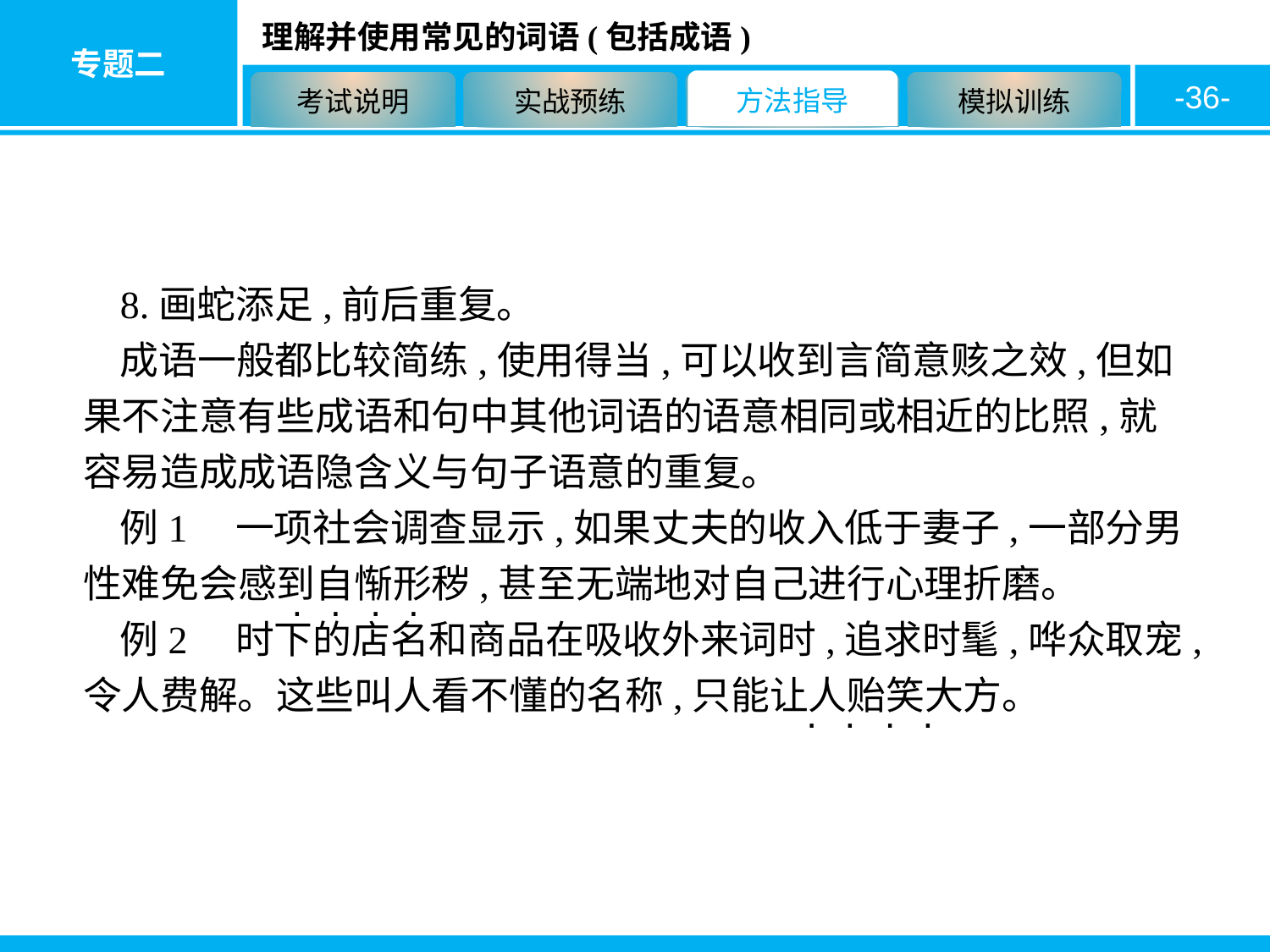

-36-
8.画蛇添足,前后重复。
成语一般都比较简练,使用得当,可以收到言简意赅之效,但如果不注意有些成语和句中其他词语的语意相同或相近的比照,就容易造成成语隐含义与句子语意的重复。
例1　一项社会调查显示,如果丈夫的收入低于妻子,一部分男性难免会感到自惭形秽,甚至无端地对自己进行心理折磨。
例2　时下的店名和商品在吸收外来词时,追求时髦,哗众取宠,令人费解。这些叫人看不懂的名称,只能让人贻笑大方。
·
·
·
·
·
·
·
·